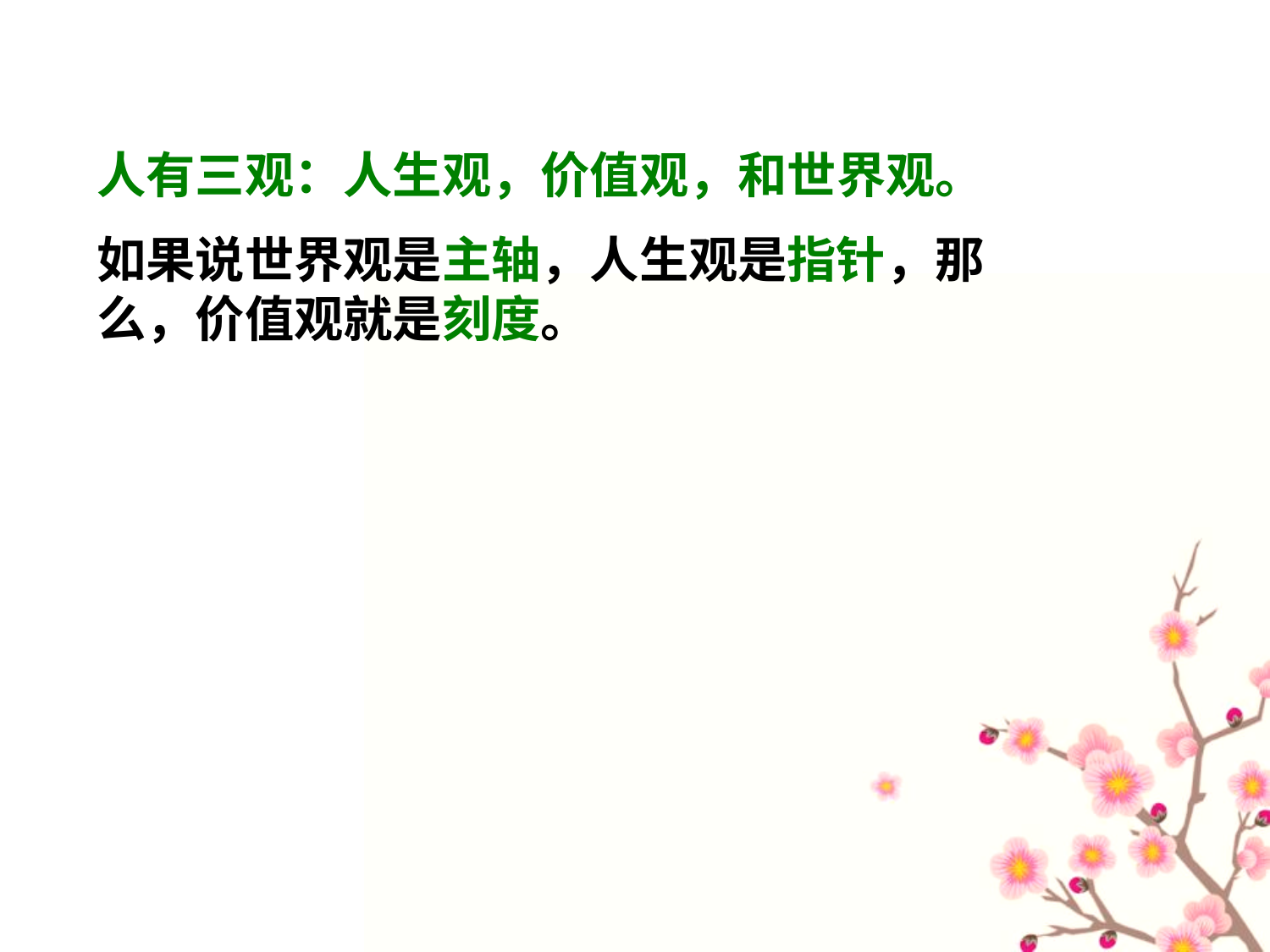

人有三观：人生观，价值观，和世界观。
如果说世界观是主轴，人生观是指针，那么，价值观就是刻度。